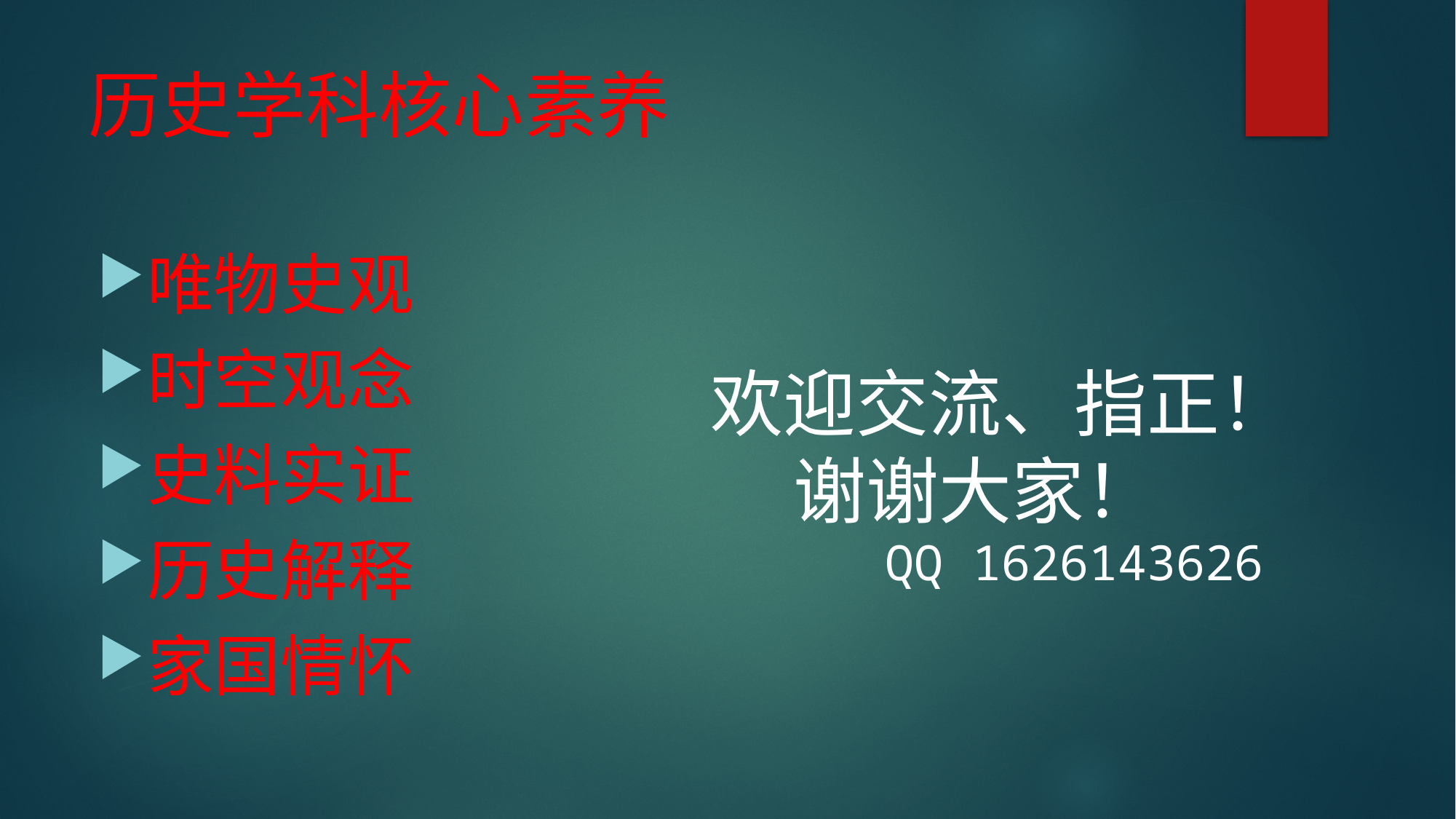

# 历史学科核心素养
唯物史观
时空观念
史料实证
历史解释
家国情怀
欢迎交流、指正！
    谢谢大家！
      QQ 1626143626